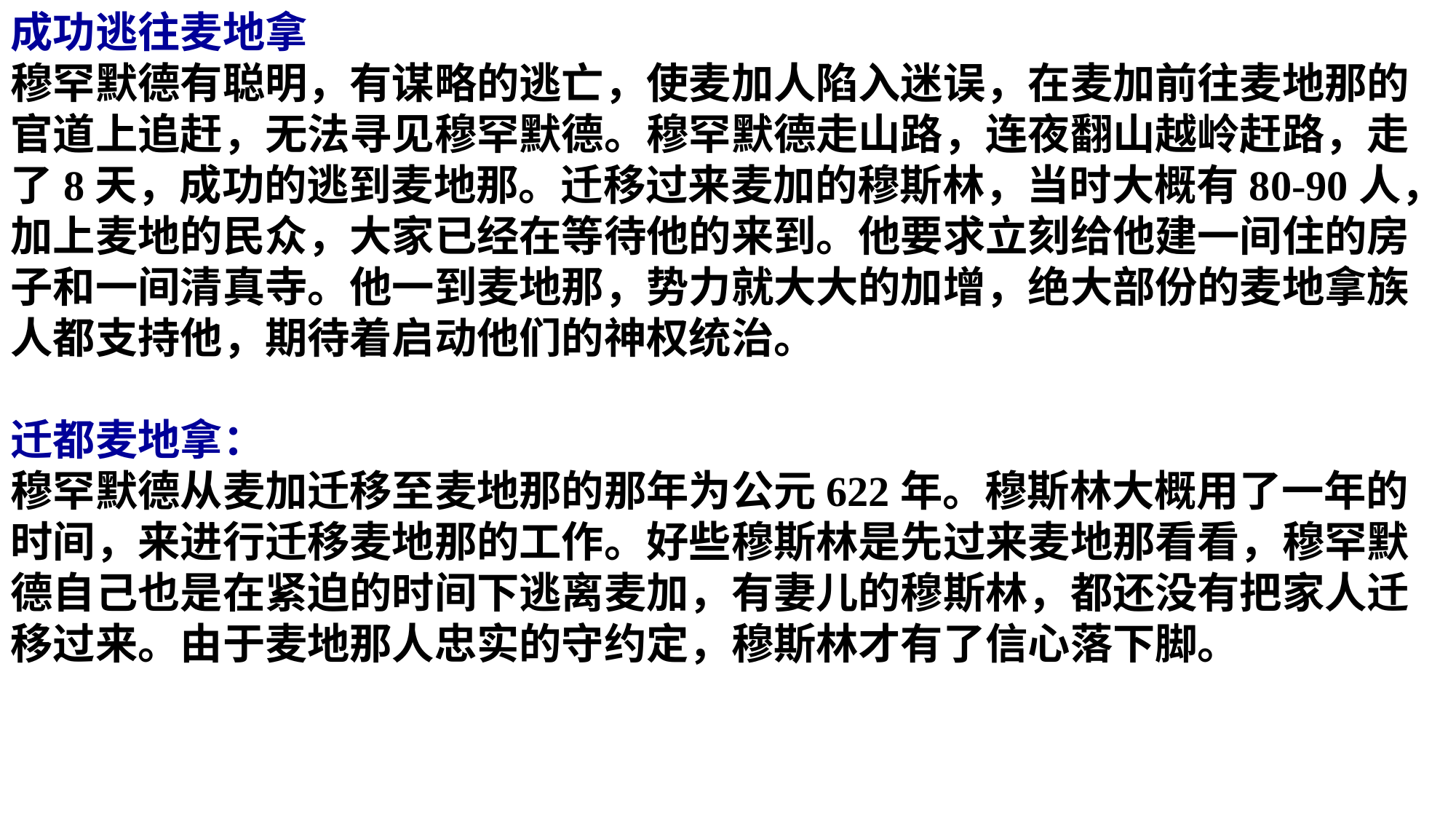

成功逃往麦地拿
穆罕默德有聪明，有谋略的逃亡，使麦加人陷入迷误，在麦加前往麦地那的官道上追赶，无法寻见穆罕默德。穆罕默德走山路，连夜翻山越岭赶路，走了8天，成功的逃到麦地那。迁移过来麦加的穆斯林，当时大概有80-90人，加上麦地的民众，大家已经在等待他的来到。他要求立刻给他建一间住的房子和一间清真寺。他一到麦地那，势力就大大的加增，绝大部份的麦地拿族人都支持他，期待着启动他们的神权统治。

迁都麦地拿：
穆罕默德从麦加迁移至麦地那的那年为公元622年。穆斯林大概用了一年的时间，来进行迁移麦地那的工作。好些穆斯林是先过来麦地那看看，穆罕默德自己也是在紧迫的时间下逃离麦加，有妻儿的穆斯林，都还没有把家人迁移过来。由于麦地那人忠实的守约定，穆斯林才有了信心落下脚。